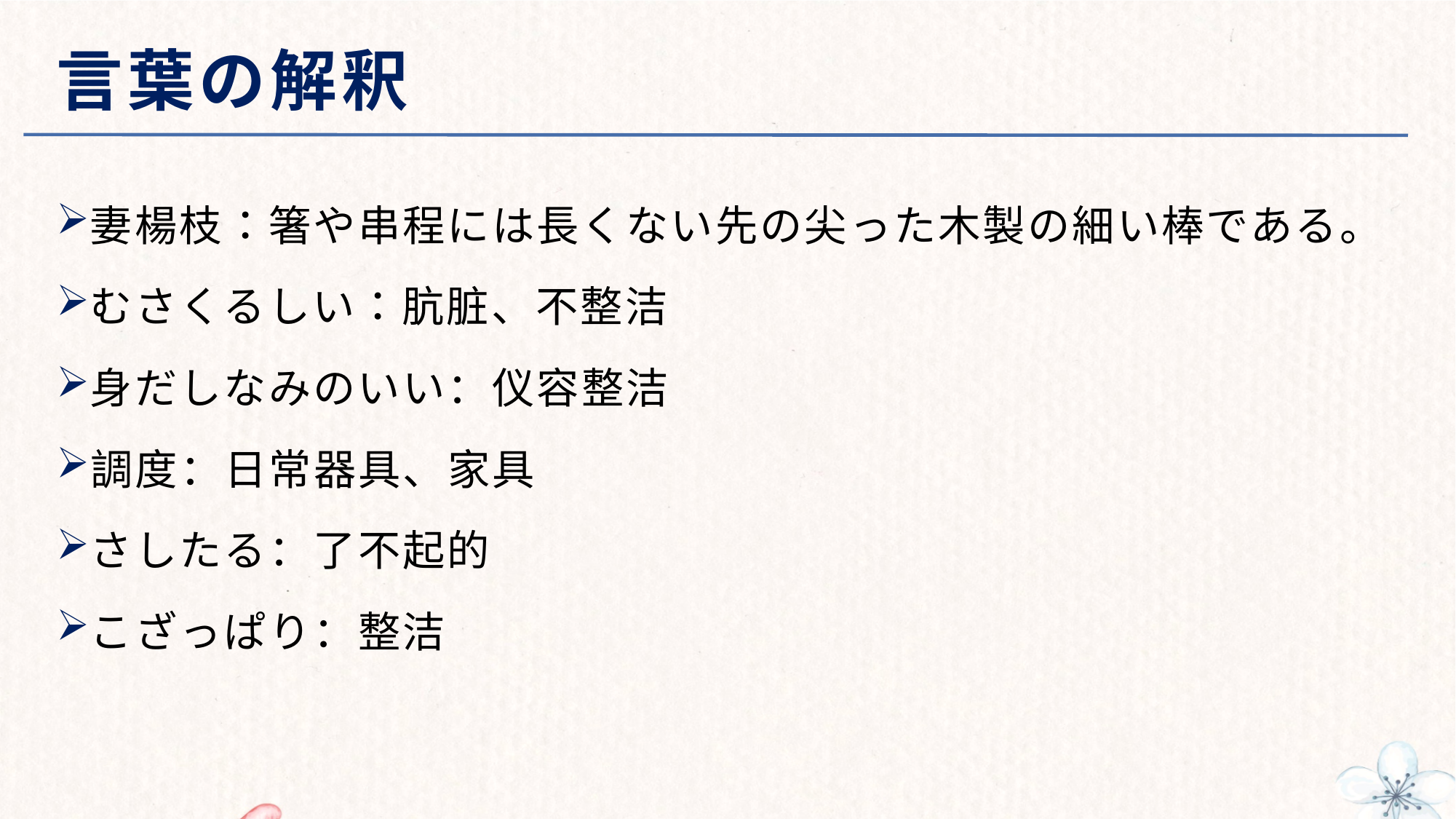

# 言葉の解釈
妻楊枝：箸や串程には長くない先の尖った木製の細い棒である。
むさくるしい：肮脏、不整洁
身だしなみのいい：仪容整洁
調度：日常器具、家具
さしたる：了不起的
こざっぱり：整洁